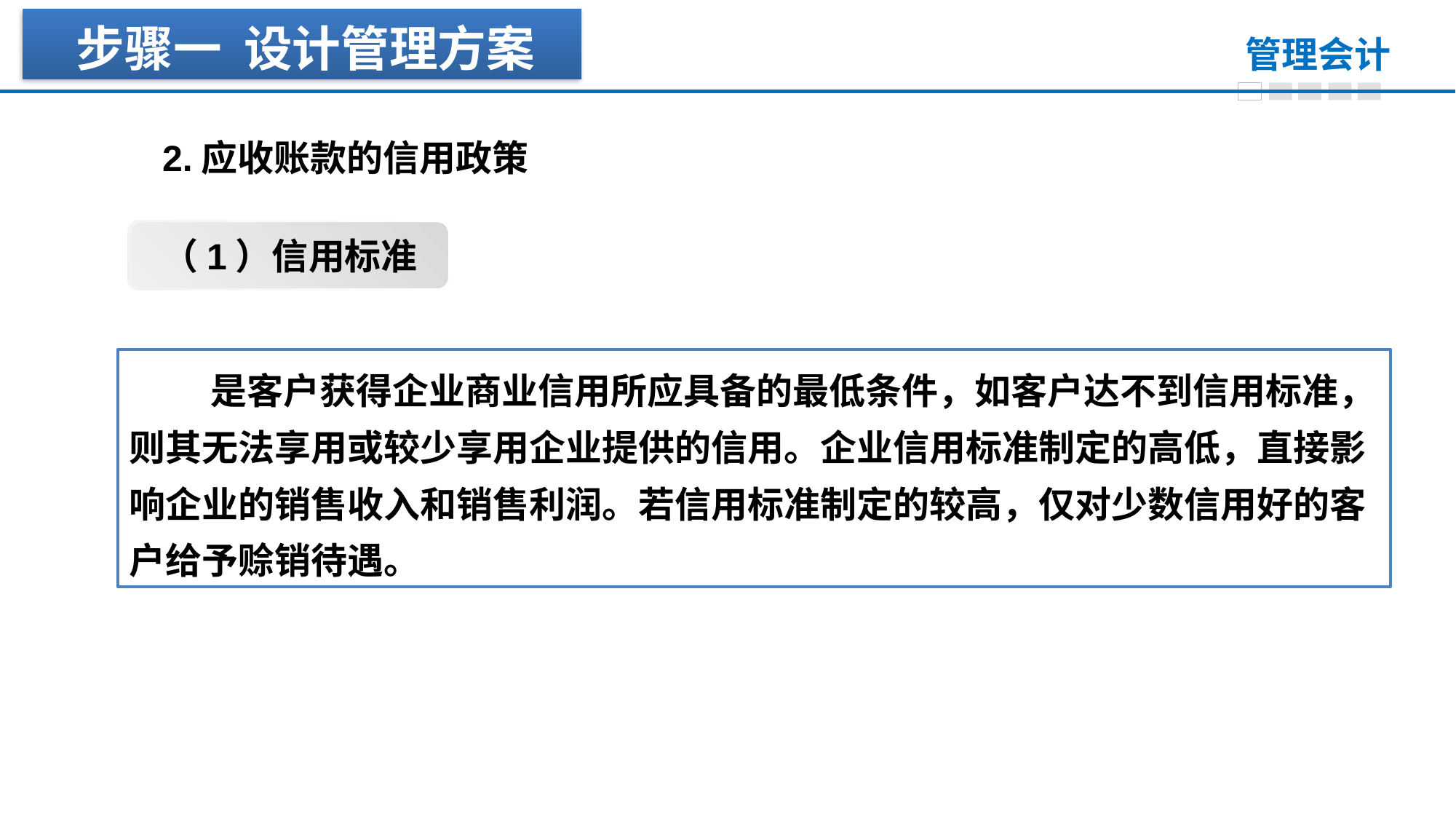

步骤一  设计管理方案
2.应收账款的信用政策

（1）信用标准
     是客户获得企业商业信用所应具备的最低条件，如客户达不到信用标准，则其无法享用或较少享用企业提供的信用。企业信用标准制定的高低，直接影响企业的销售收入和销售利润。若信用标准制定的较高，仅对少数信用好的客户给予赊销待遇。